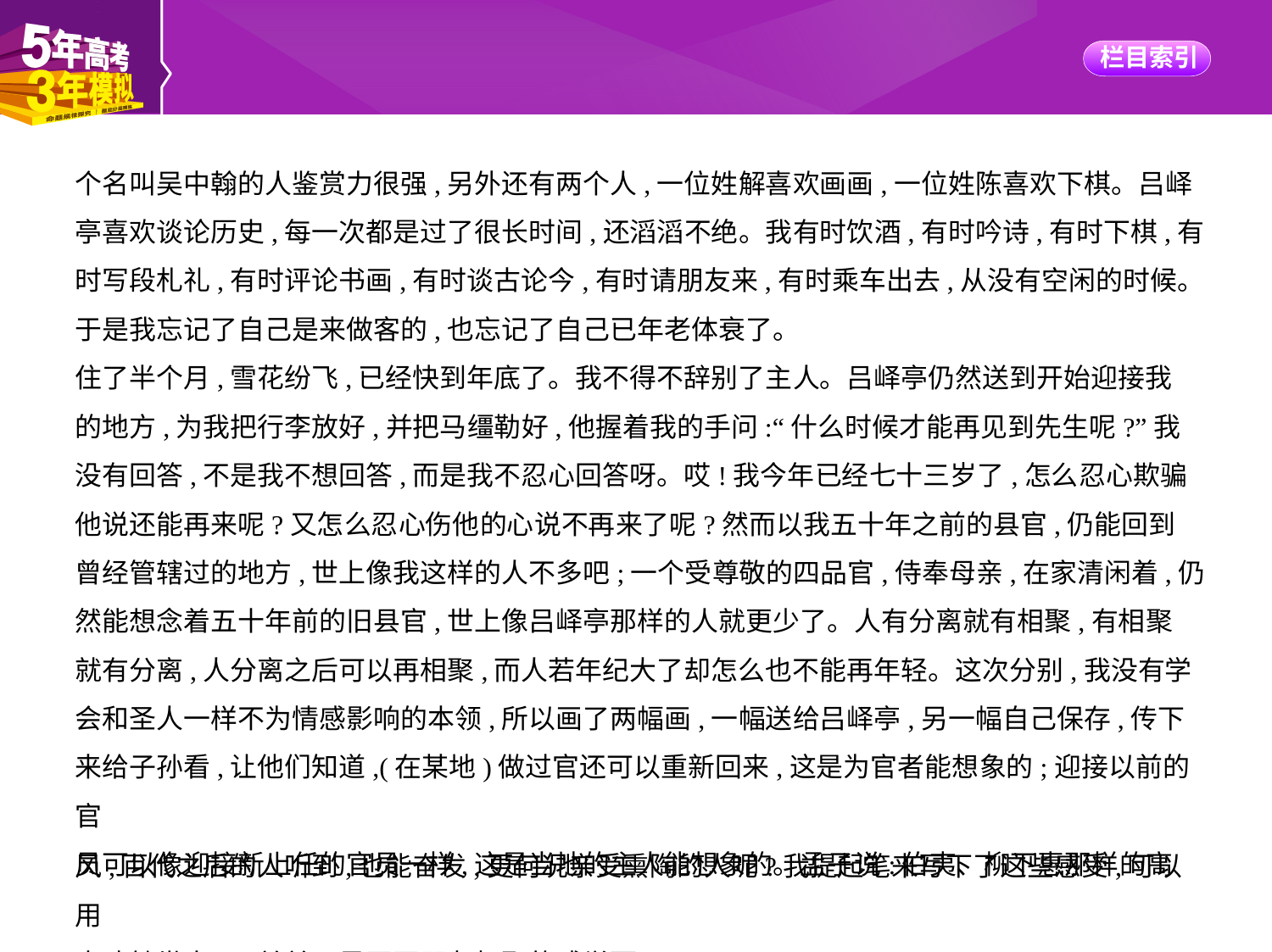

个名叫吴中翰的人鉴赏力很强,另外还有两个人,一位姓解喜欢画画,一位姓陈喜欢下棋。吕峄
亭喜欢谈论历史,每一次都是过了很长时间,还滔滔不绝。我有时饮酒,有时吟诗,有时下棋,有
时写段札礼,有时评论书画,有时谈古论今,有时请朋友来,有时乘车出去,从没有空闲的时候。
于是我忘记了自己是来做客的,也忘记了自己已年老体衰了。
住了半个月,雪花纷飞,已经快到年底了。我不得不辞别了主人。吕峄亭仍然送到开始迎接我
的地方,为我把行李放好,并把马缰勒好,他握着我的手问:“什么时候才能再见到先生呢?”我
没有回答,不是我不想回答,而是我不忍心回答呀。哎!我今年已经七十三岁了,怎么忍心欺骗
他说还能再来呢?又怎么忍心伤他的心说不再来了呢?然而以我五十年之前的县官,仍能回到
曾经管辖过的地方,世上像我这样的人不多吧;一个受尊敬的四品官,侍奉母亲,在家清闲着,仍
然能想念着五十年前的旧县官,世上像吕峄亭那样的人就更少了。人有分离就有相聚,有相聚
就有分离,人分离之后可以再相聚,而人若年纪大了却怎么也不能再年轻。这次分别,我没有学
会和圣人一样不为情感影响的本领,所以画了两幅画,一幅送给吕峄亭,另一幅自己保存,传下
来给子孙看,让他们知道,(在某地)做过官还可以重新回来,这是为官者能想象的;迎接以前的官
员可以像迎接新上任的官员一样,这是当地的主人能想象的。孟子说:伯夷、柳下惠那样的高
风,百代之后的人听到,也能奋发,更何况亲受熏陶的人呢?我提起笔来写下了这些感受,可以用
来劝勉世人,不单单只是写写朋友相聚的感觉而已。